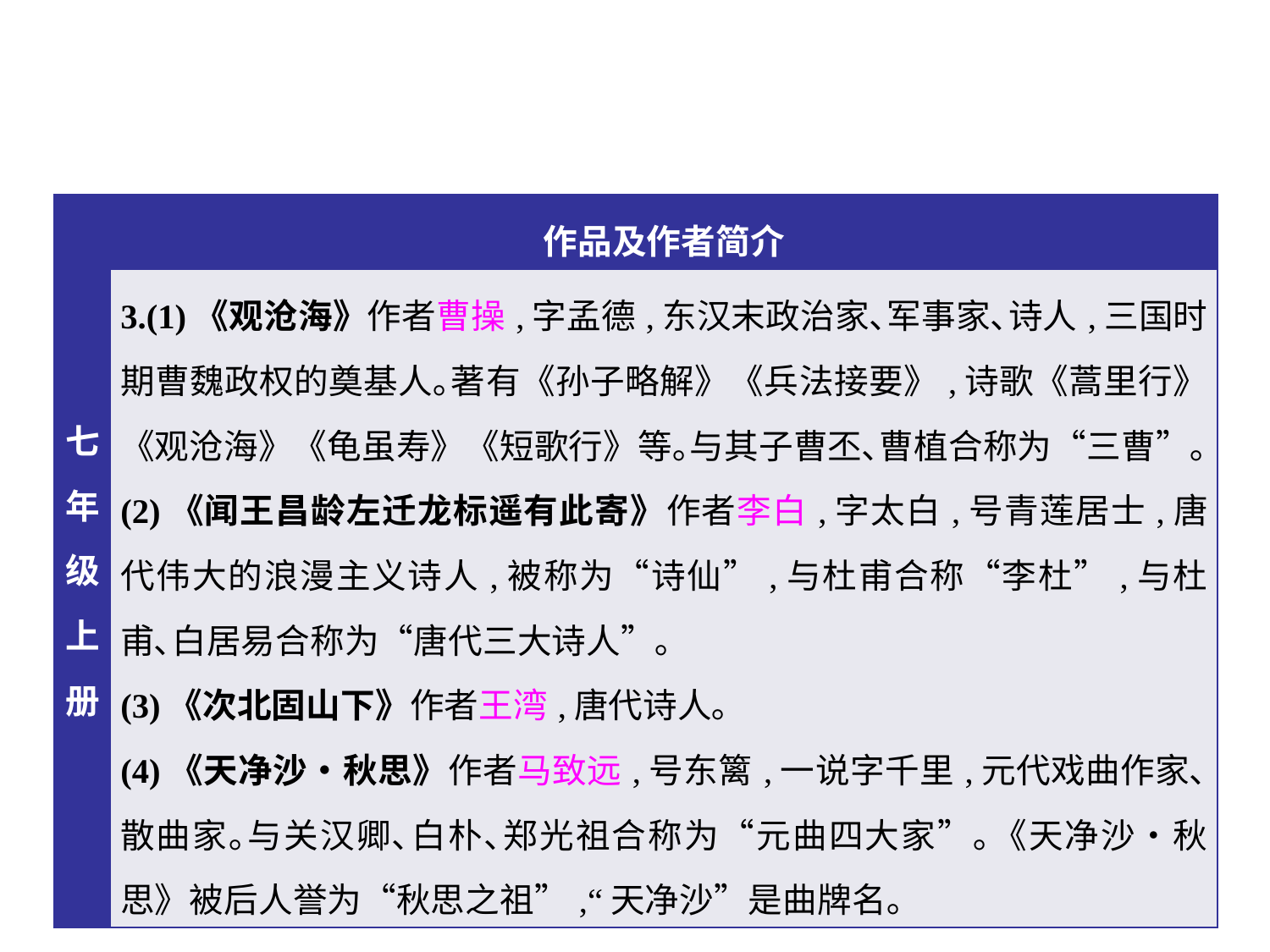

| 七年级上册 | 作品及作者简介 |
| --- | --- |
|  | 3.(1)《观沧海》作者曹操,字孟德,东汉末政治家､军事家､诗人,三国时期曹魏政权的奠基人｡著有《孙子略解》《兵法接要》,诗歌《蒿里行》《观沧海》《龟虽寿》《短歌行》等｡与其子曹丕､曹植合称为“三曹”｡ (2)《闻王昌龄左迁龙标遥有此寄》作者李白,字太白,号青莲居士,唐代伟大的浪漫主义诗人,被称为“诗仙”,与杜甫合称“李杜”,与杜甫､白居易合称为“唐代三大诗人”｡ (3)《次北固山下》作者王湾,唐代诗人｡ (4)《天净沙•秋思》作者马致远,号东篱,一说字千里,元代戏曲作家､散曲家｡与关汉卿､白朴､郑光祖合称为“元曲四大家”｡《天净沙•秋思》被后人誉为“秋思之祖”,“天净沙”是曲牌名｡ |